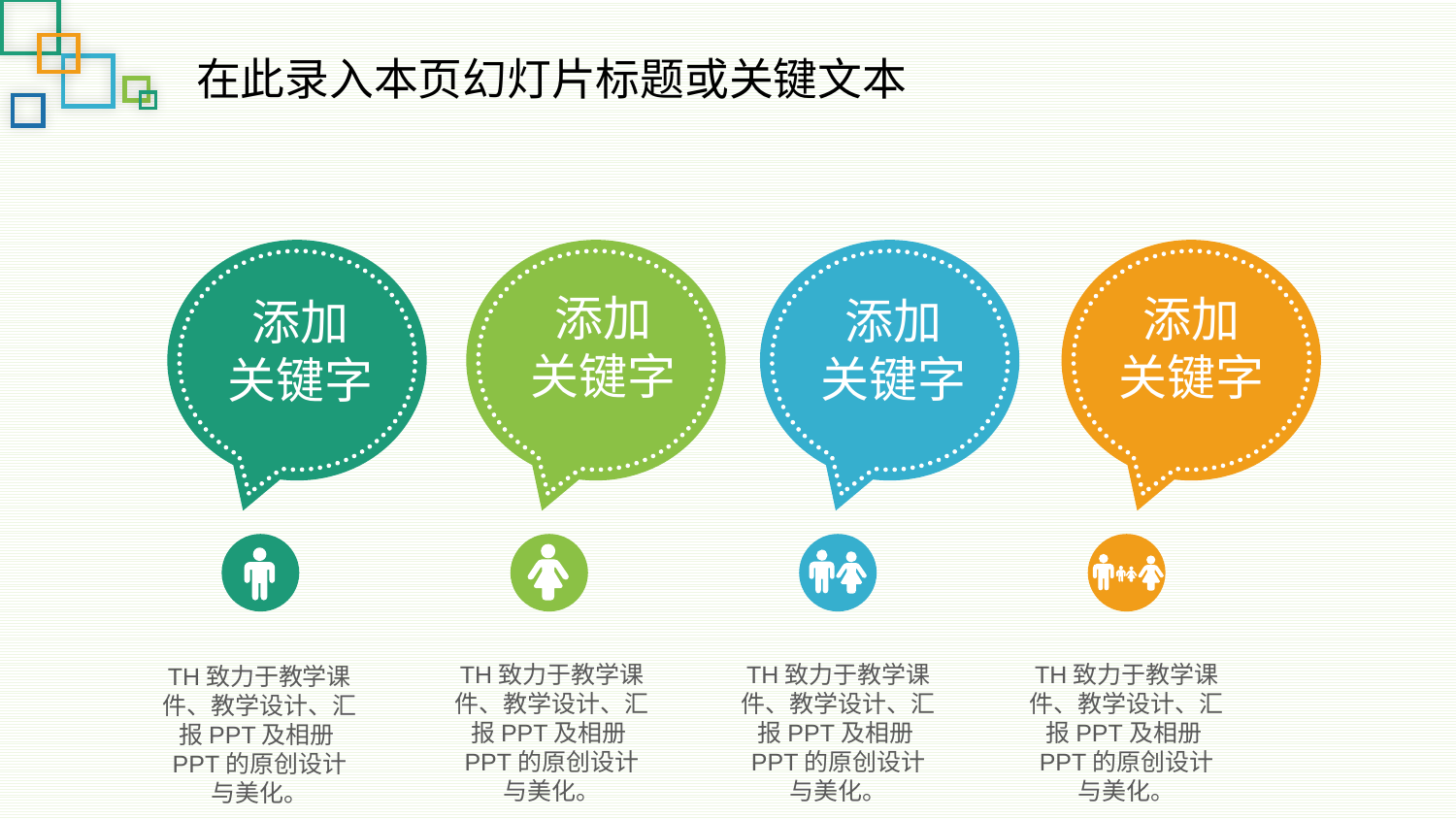

在此录入本页幻灯片标题或关键文本

添加
关键字

添加
关键字

添加
关键字

添加
关键字

TH致力于教学课件、教学设计、汇报PPT及相册PPT的原创设计与美化。
TH致力于教学课件、教学设计、汇报PPT及相册PPT的原创设计与美化。
TH致力于教学课件、教学设计、汇报PPT及相册PPT的原创设计与美化。
TH致力于教学课件、教学设计、汇报PPT及相册PPT的原创设计与美化。